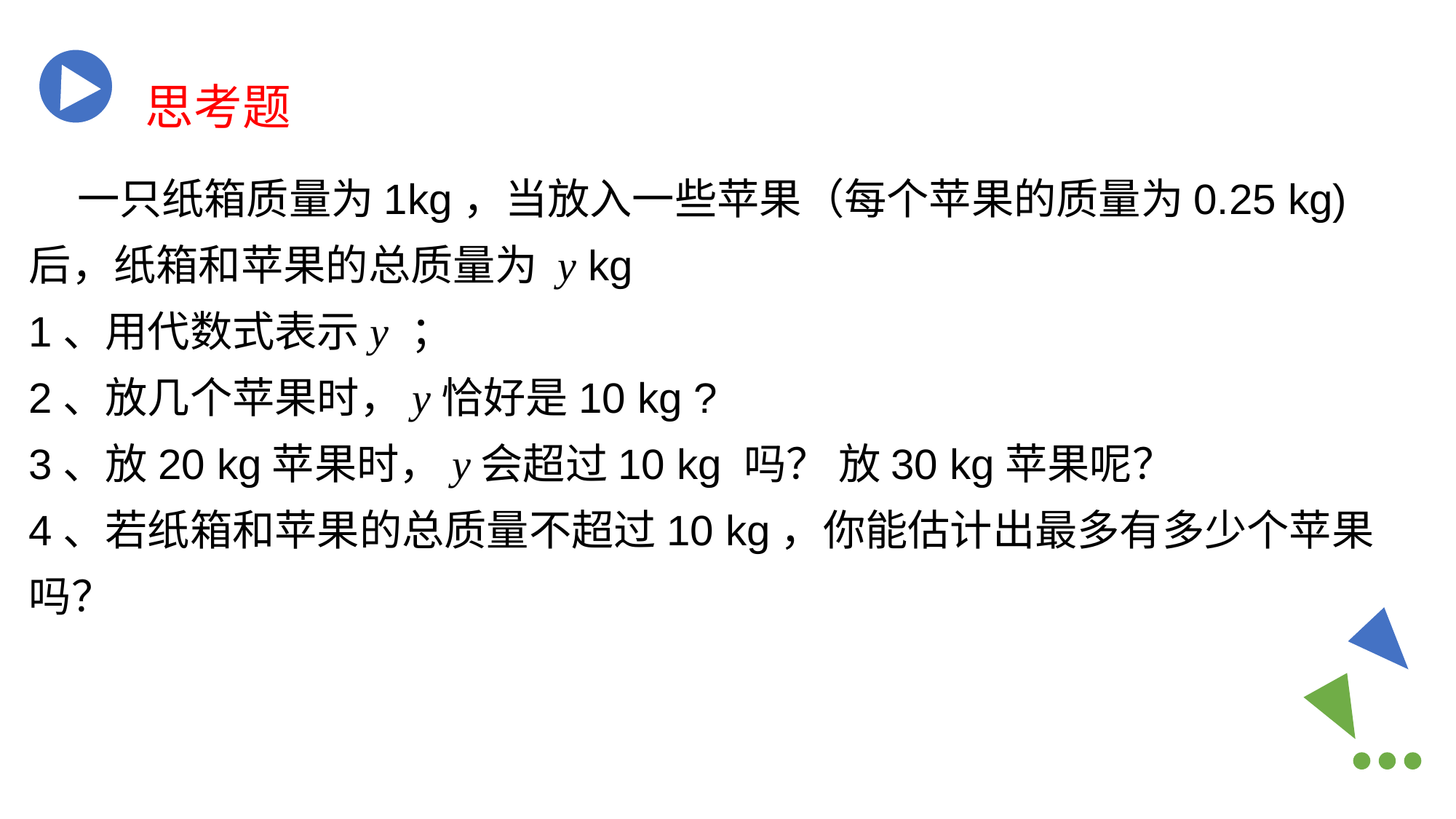

思考题
    一只纸箱质量为1kg，当放入一些苹果（每个苹果的质量为0.25 kg)后，纸箱和苹果的总质量为 y kg
1、用代数式表示y ；
2、放几个苹果时，y恰好是10 kg ?
3、放20 kg苹果时，y会超过10 kg 吗？ 放30 kg苹果呢？
4、若纸箱和苹果的总质量不超过10 kg，你能估计出最多有多少个苹果吗？